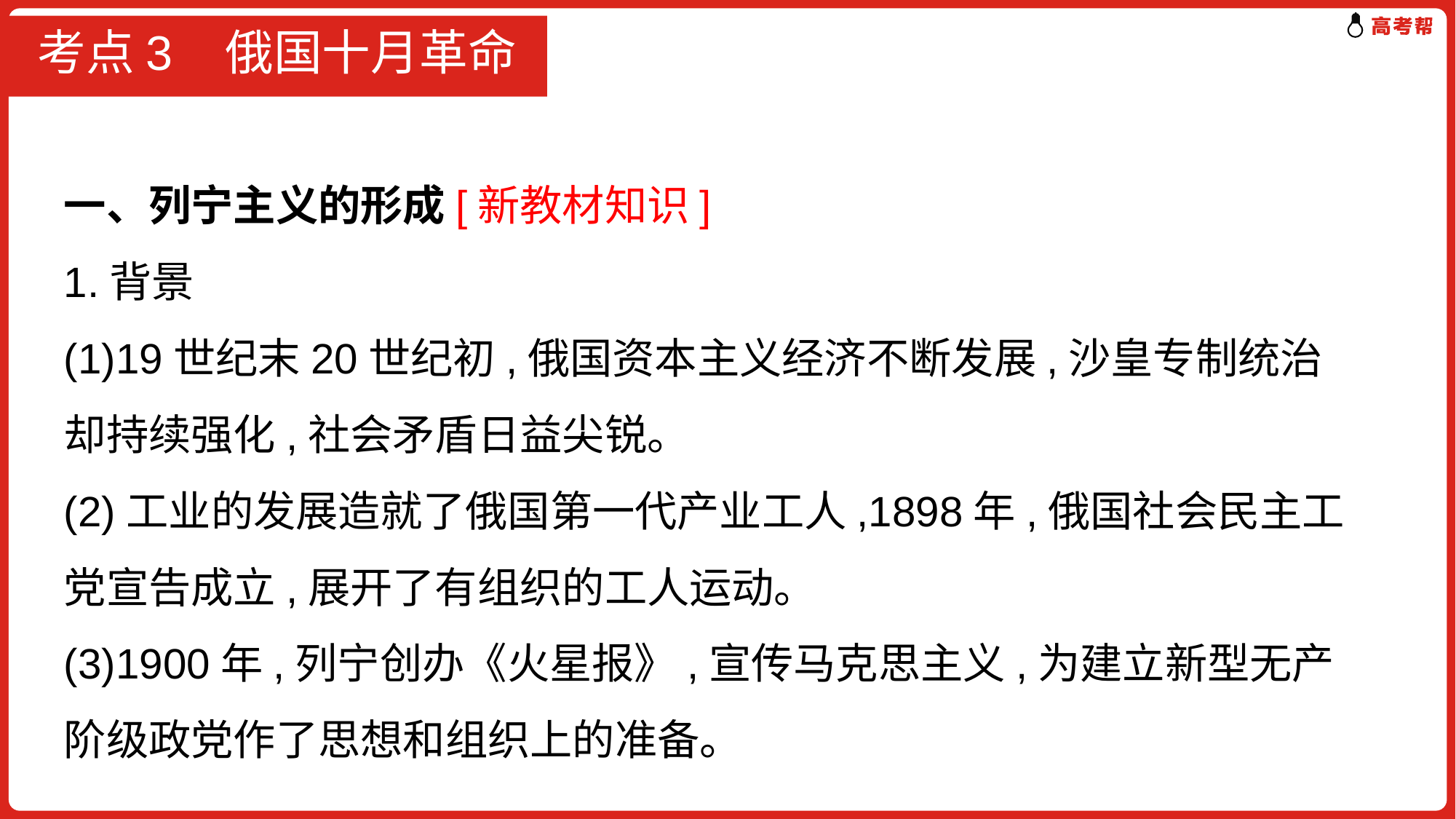

# 考点3   俄国十月革命
一、列宁主义的形成[新教材知识]
1.背景
(1)19世纪末20世纪初,俄国资本主义经济不断发展,沙皇专制统治却持续强化,社会矛盾日益尖锐。
(2)工业的发展造就了俄国第一代产业工人,1898年,俄国社会民主工党宣告成立,展开了有组织的工人运动。
(3)1900年,列宁创办《火星报》,宣传马克思主义,为建立新型无产阶级政党作了思想和组织上的准备。